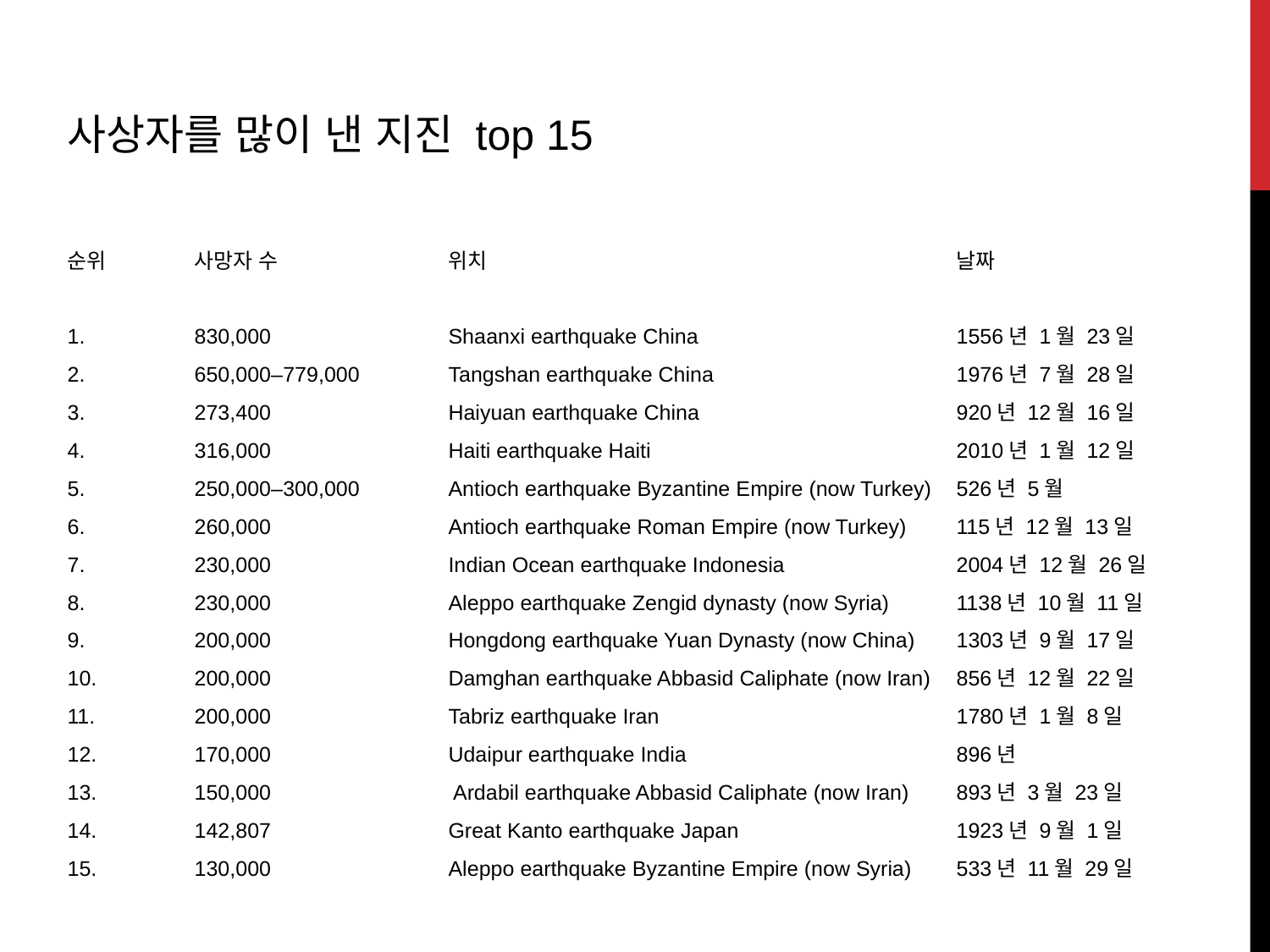

사상자를 많이 낸 지진 top 15

순위	사망자 수 		위치				날짜

1. 	830,000 		Shaanxi earthquake China 		1556년 1월 23일
2. 	650,000–779,000 	Tangshan earthquake China 		1976년 7월 28일
3. 	273,400 		Haiyuan earthquake China 		920년 12월 16일
4. 	316,000 		Haiti earthquake Haiti 			2010년 1월 12일
5. 	250,000–300,000 	Antioch earthquake Byzantine Empire (now Turkey) 	526년 5월
6. 	260,000 		Antioch earthquake Roman Empire (now Turkey) 	115년 12월 13일
7. 	230,000 		Indian Ocean earthquake Indonesia 		2004년 12월 26일
8. 	230,000 		Aleppo earthquake Zengid dynasty (now Syria) 	1138년 10월 11일
9. 	200,000 		Hongdong earthquake Yuan Dynasty (now China) 	1303년 9월 17일
10. 	200,000 		Damghan earthquake Abbasid Caliphate (now Iran) 	856년 12월 22일
11. 	200,000 		Tabriz earthquake Iran 			1780년 1월 8일
12. 	170,000 		Udaipur earthquake India 			896년
13. 	150,000 		 Ardabil earthquake Abbasid Caliphate (now Iran) 	893년 3월 23일
14. 	142,807 		Great Kanto earthquake Japan 		1923년 9월 1일
15. 	130,000 		Aleppo earthquake Byzantine Empire (now Syria) 	533년 11월 29일